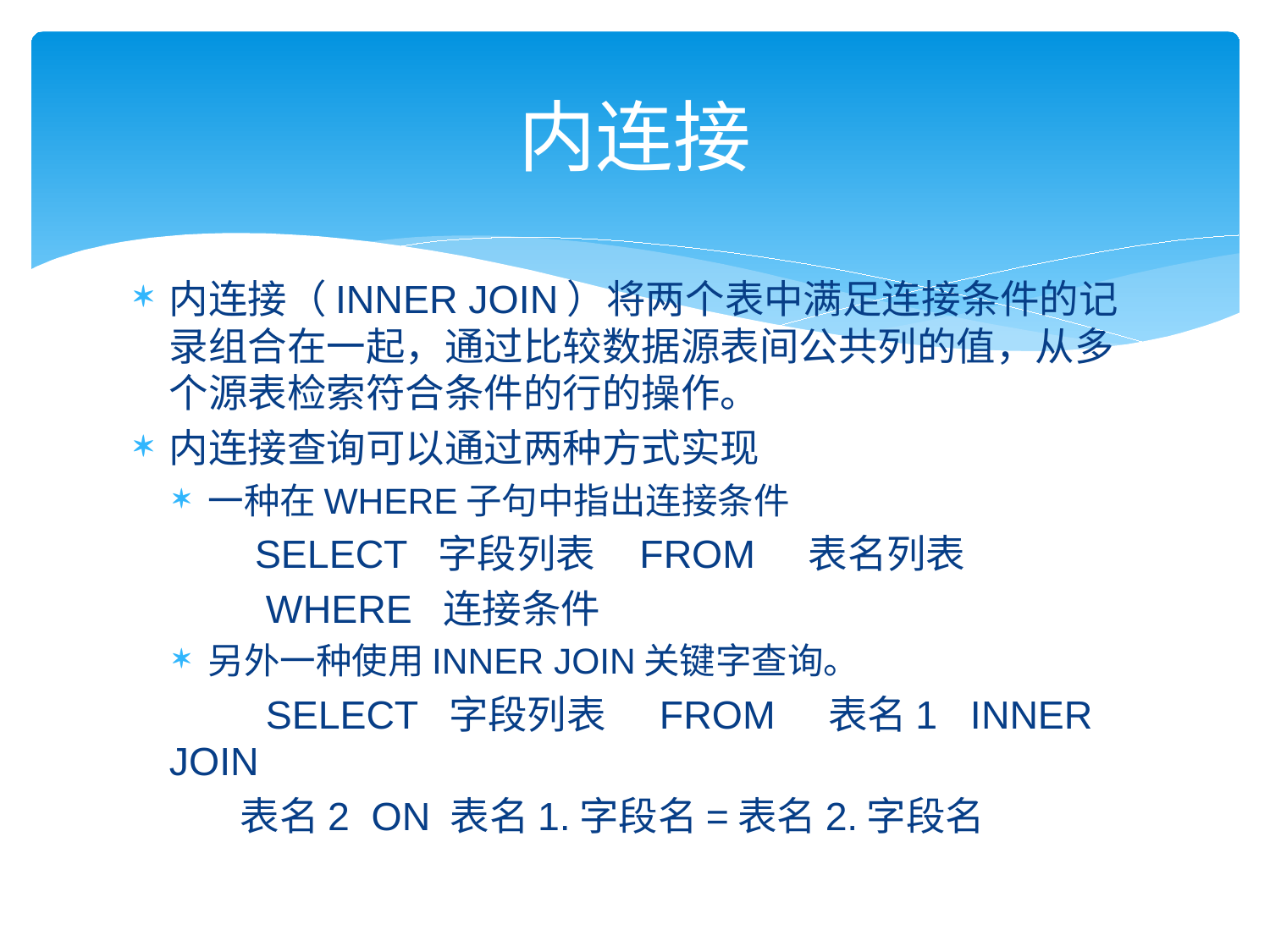

# 内连接
内连接（INNER JOIN）将两个表中满足连接条件的记录组合在一起，通过比较数据源表间公共列的值，从多个源表检索符合条件的行的操作。
内连接查询可以通过两种方式实现
一种在WHERE子句中指出连接条件
           SELECT  字段列表    FROM    表名列表
            WHERE  连接条件
另外一种使用INNER JOIN关键字查询。
            SELECT  字段列表     FROM    表名1   INNER  JOIN
           表名2  ON 表名1.字段名=表名2.字段名